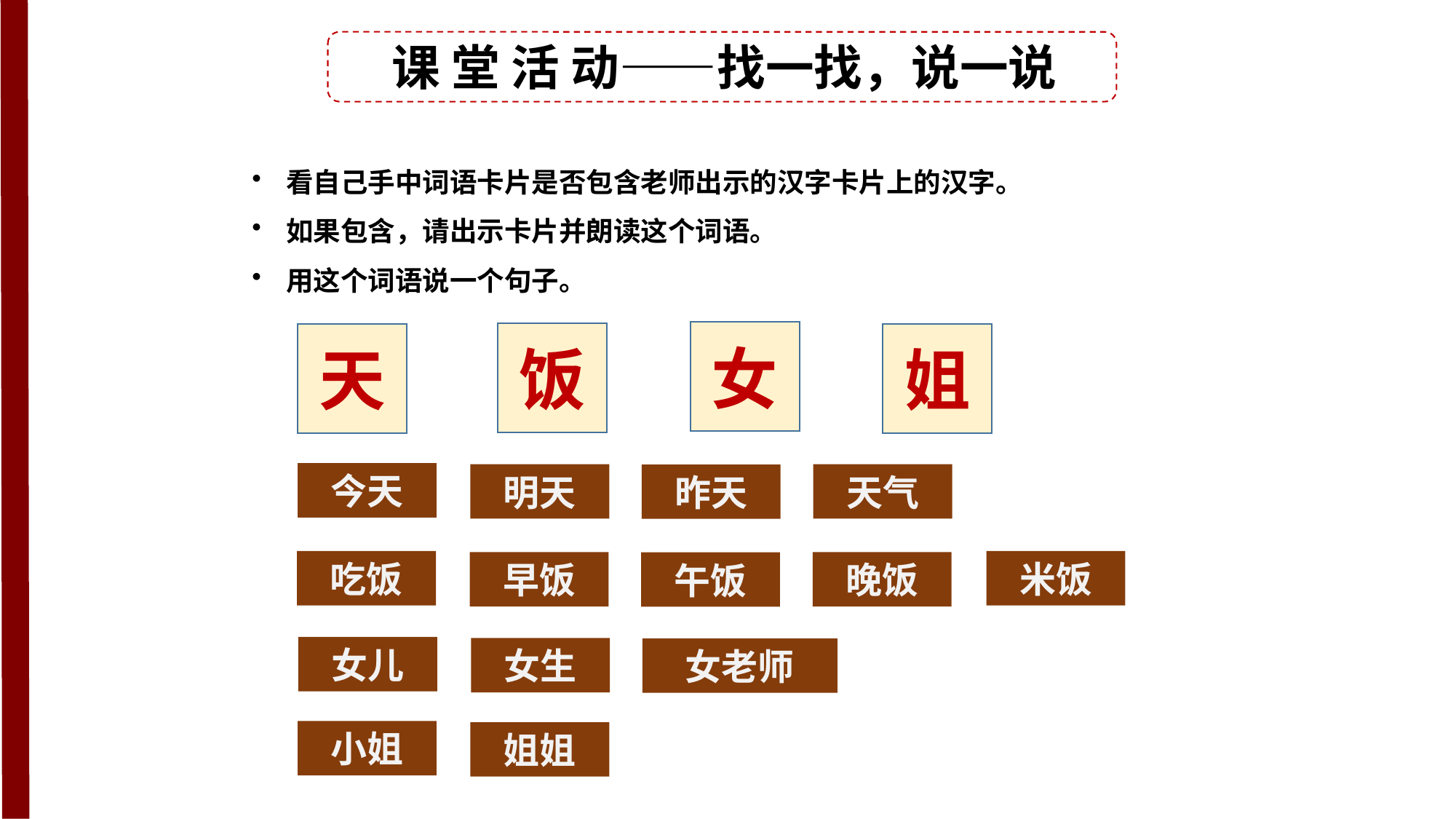

课 堂 活 动——找一找，说一说

看自己手中词语卡片是否包含老师出示的汉字卡片上的汉字。
如果包含，请出示卡片并朗读这个词语。
用这个词语说一个句子。
女
饭
天
姐
今天
明天
天气
昨天
吃饭
米饭
早饭
晚饭
午饭
女儿
女生
女老师
小姐
姐姐